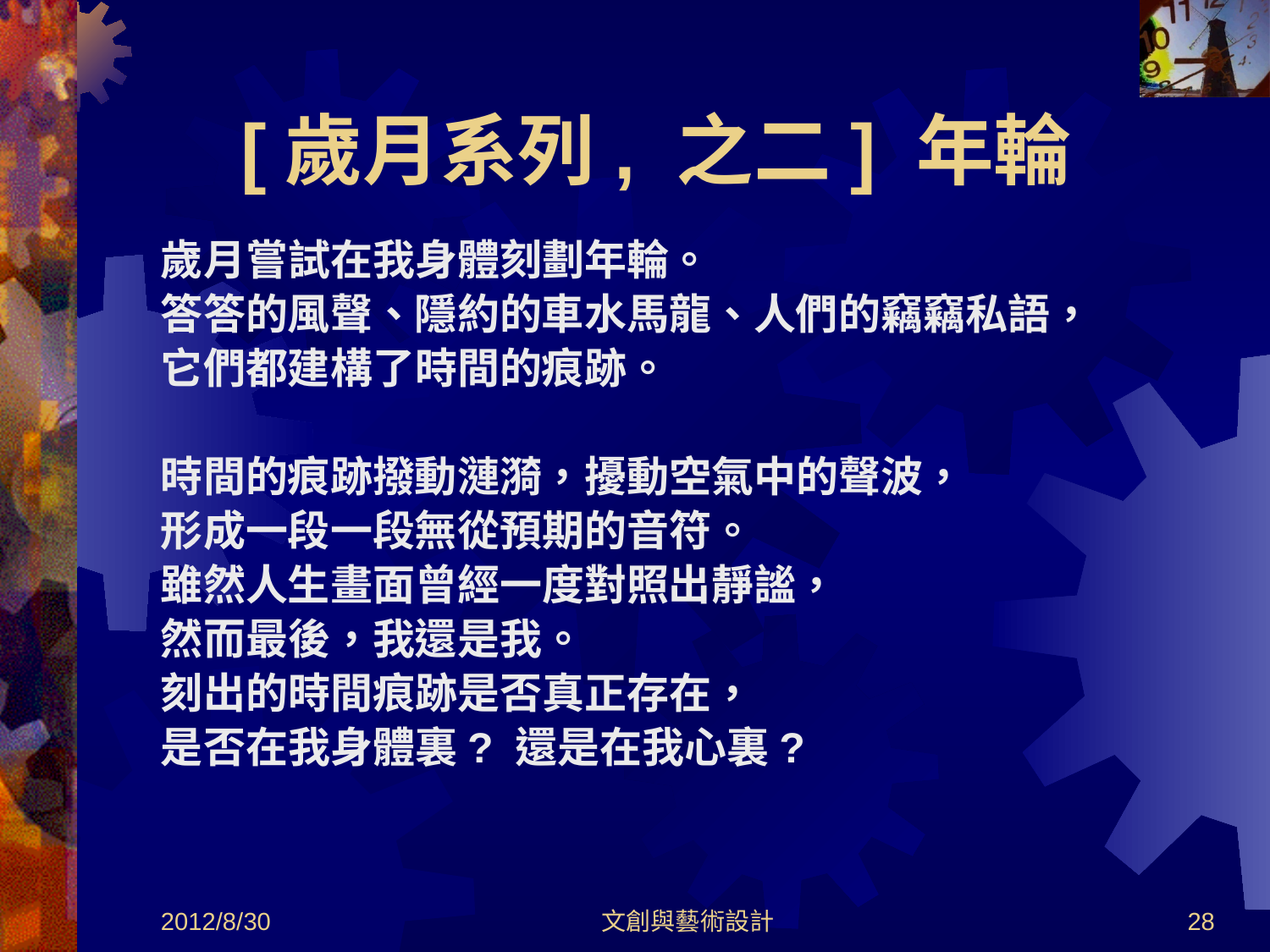

# [歲月系列, 之二] 年輪
歲月嘗試在我身體刻劃年輪。
答答的風聲、隱約的車水馬龍、人們的竊竊私語，
它們都建構了時間的痕跡。

時間的痕跡撥動漣漪，擾動空氣中的聲波，
形成一段一段無從預期的音符。
雖然人生畫面曾經一度對照出靜謐，
然而最後，我還是我。
刻出的時間痕跡是否真正存在，
是否在我身體裏? 還是在我心裏?

2012/8/30
文創與藝術設計
28